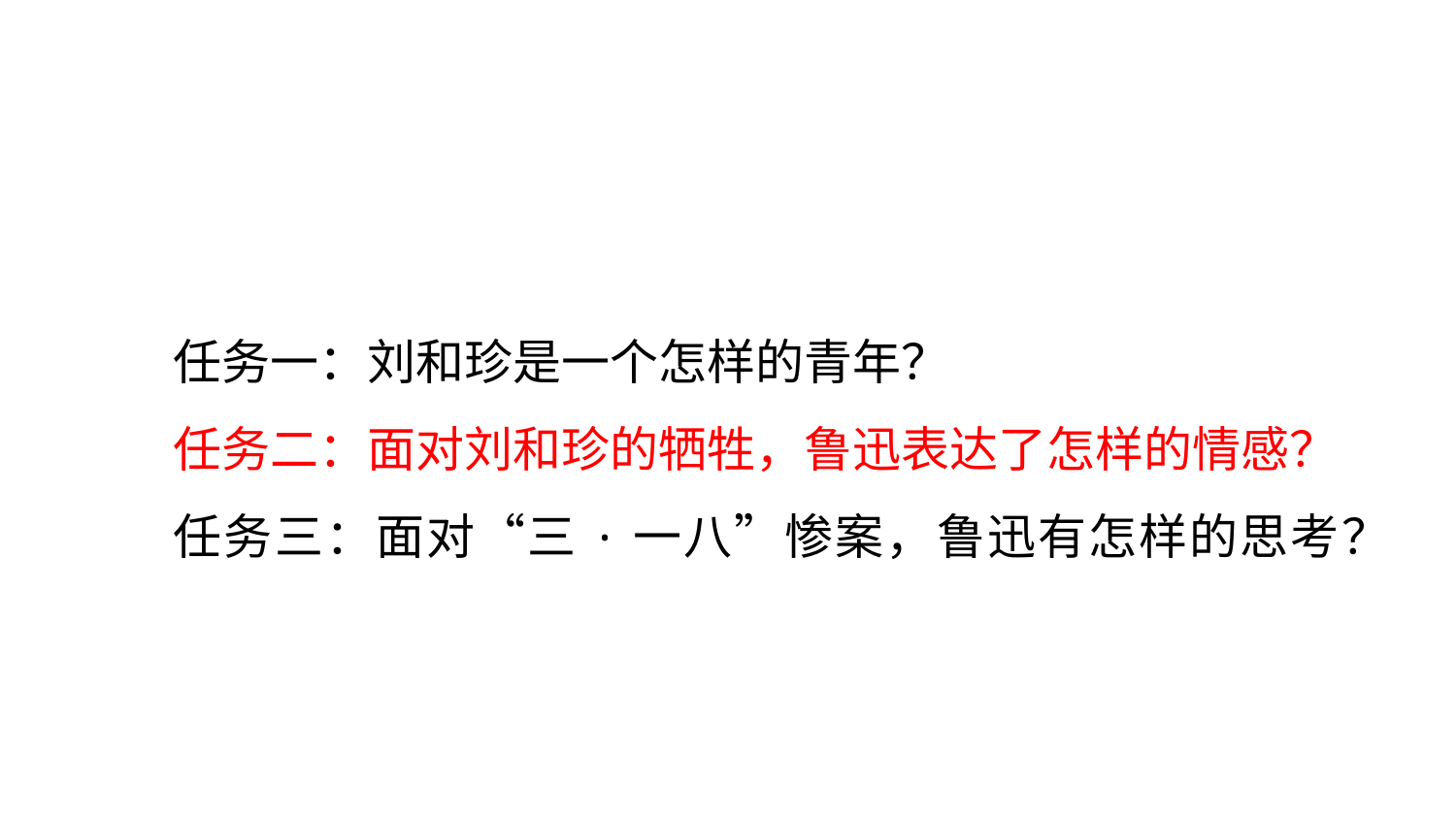

学习任务
任务一：刘和珍是一个怎样的青年？
任务二：面对刘和珍的牺牲，鲁迅表达了怎样的情感？
任务三：面对“三·一八”惨案，鲁迅有怎样的思考？